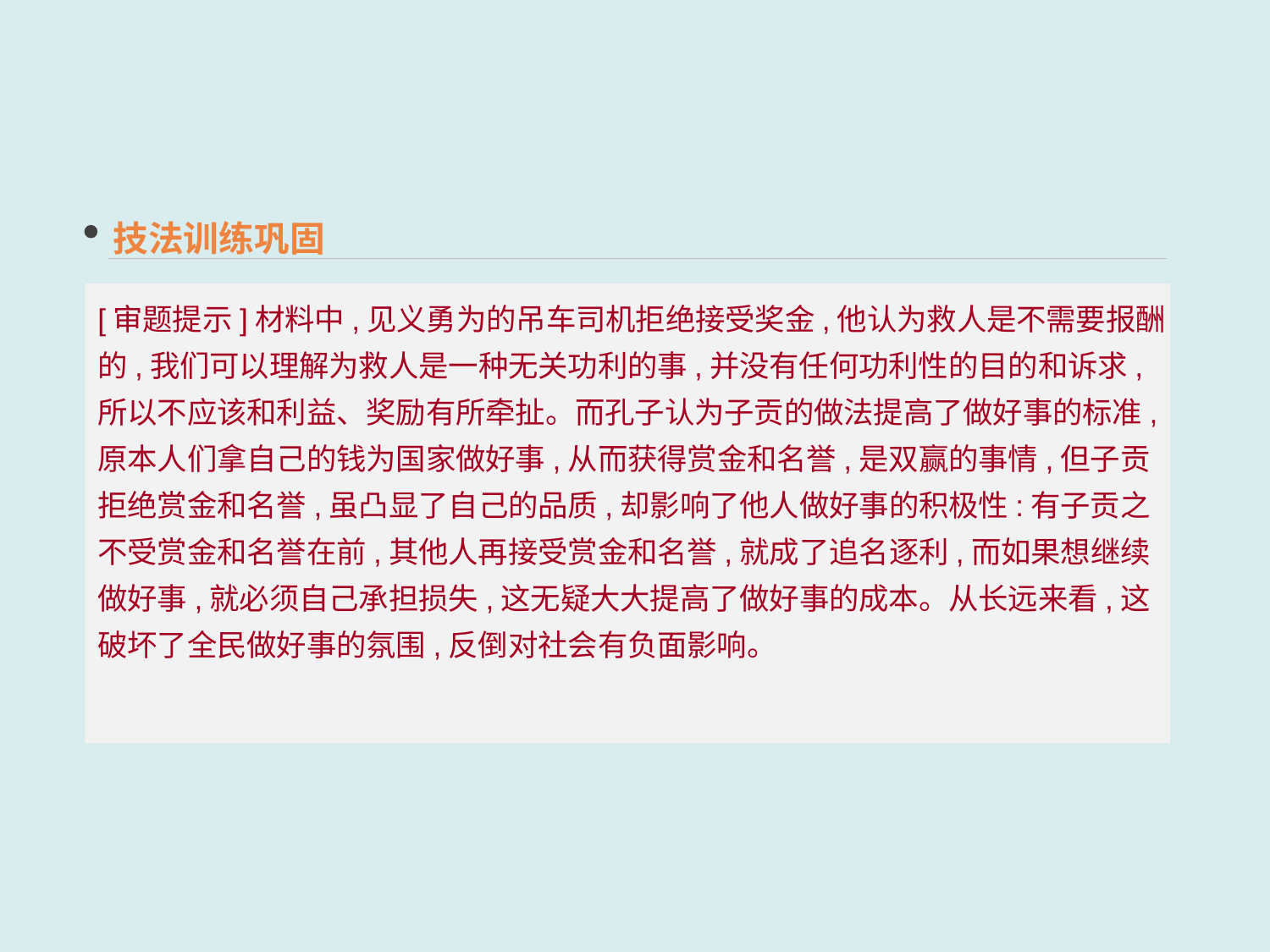

技法训练巩固

[审题提示]材料中,见义勇为的吊车司机拒绝接受奖金,他认为救人是不需要报酬的,我们可以理解为救人是一种无关功利的事,并没有任何功利性的目的和诉求,所以不应该和利益、奖励有所牵扯。而孔子认为子贡的做法提高了做好事的标准,原本人们拿自己的钱为国家做好事,从而获得赏金和名誉,是双赢的事情,但子贡拒绝赏金和名誉,虽凸显了自己的品质,却影响了他人做好事的积极性:有子贡之不受赏金和名誉在前,其他人再接受赏金和名誉,就成了追名逐利,而如果想继续做好事,就必须自己承担损失,这无疑大大提高了做好事的成本。从长远来看,这破坏了全民做好事的氛围,反倒对社会有负面影响。